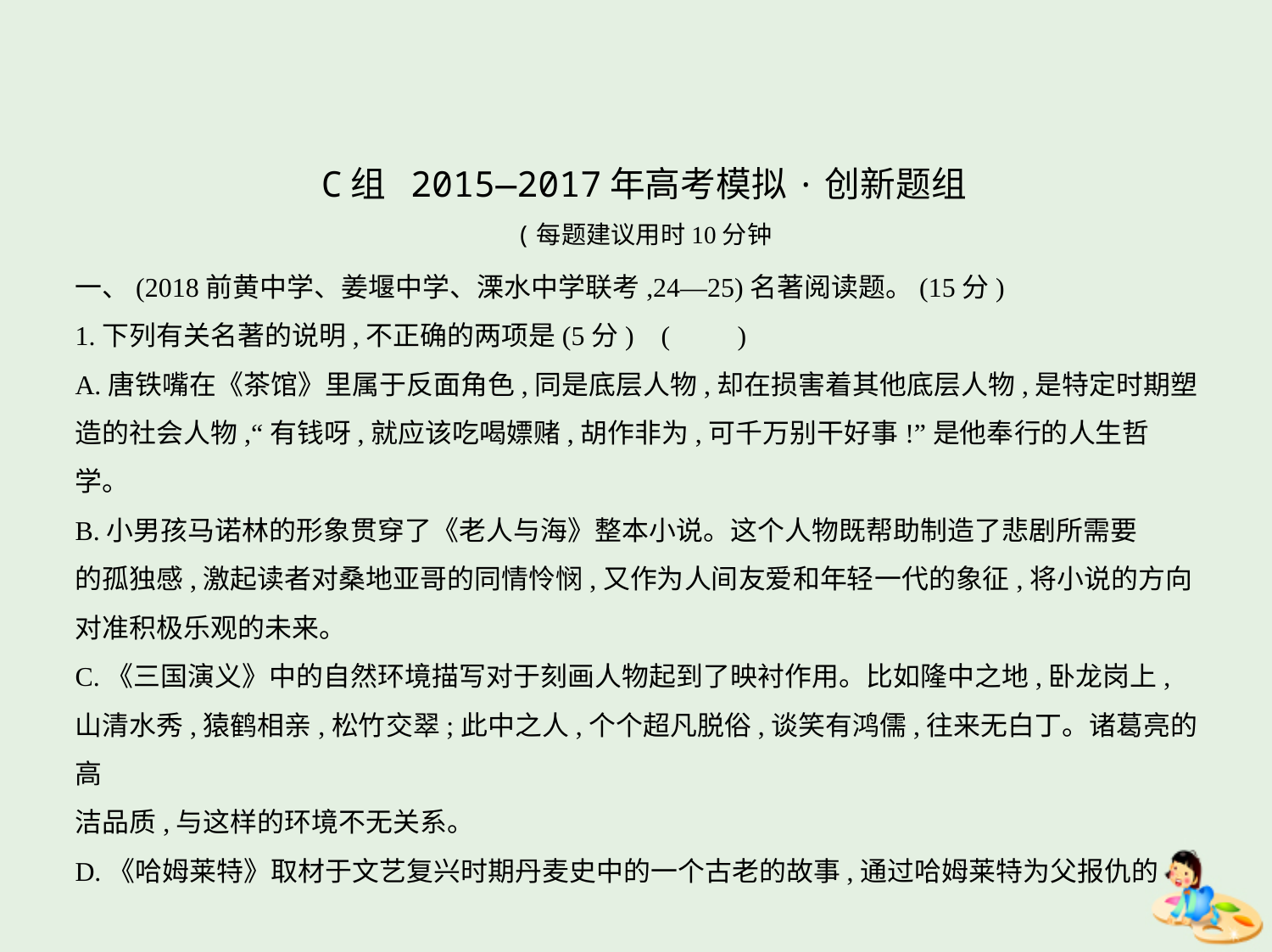

C组  2015—2017年高考模拟·创新题组
(每题建议用时10分钟
一、(2018前黄中学、姜堰中学、溧水中学联考,24—25)名著阅读题。(15分)
1.下列有关名著的说明,不正确的两项是(5分) (　　)
A.唐铁嘴在《茶馆》里属于反面角色,同是底层人物,却在损害着其他底层人物,是特定时期塑
造的社会人物,“有钱呀,就应该吃喝嫖赌,胡作非为,可千万别干好事!”是他奉行的人生哲
学。
B.小男孩马诺林的形象贯穿了《老人与海》整本小说。这个人物既帮助制造了悲剧所需要
的孤独感,激起读者对桑地亚哥的同情怜悯,又作为人间友爱和年轻一代的象征,将小说的方向
对准积极乐观的未来。
C.《三国演义》中的自然环境描写对于刻画人物起到了映衬作用。比如隆中之地,卧龙岗上,
山清水秀,猿鹤相亲,松竹交翠;此中之人,个个超凡脱俗,谈笑有鸿儒,往来无白丁。诸葛亮的高
洁品质,与这样的环境不无关系。
D.《哈姆莱特》取材于文艺复兴时期丹麦史中的一个古老的故事,通过哈姆莱特为父报仇的